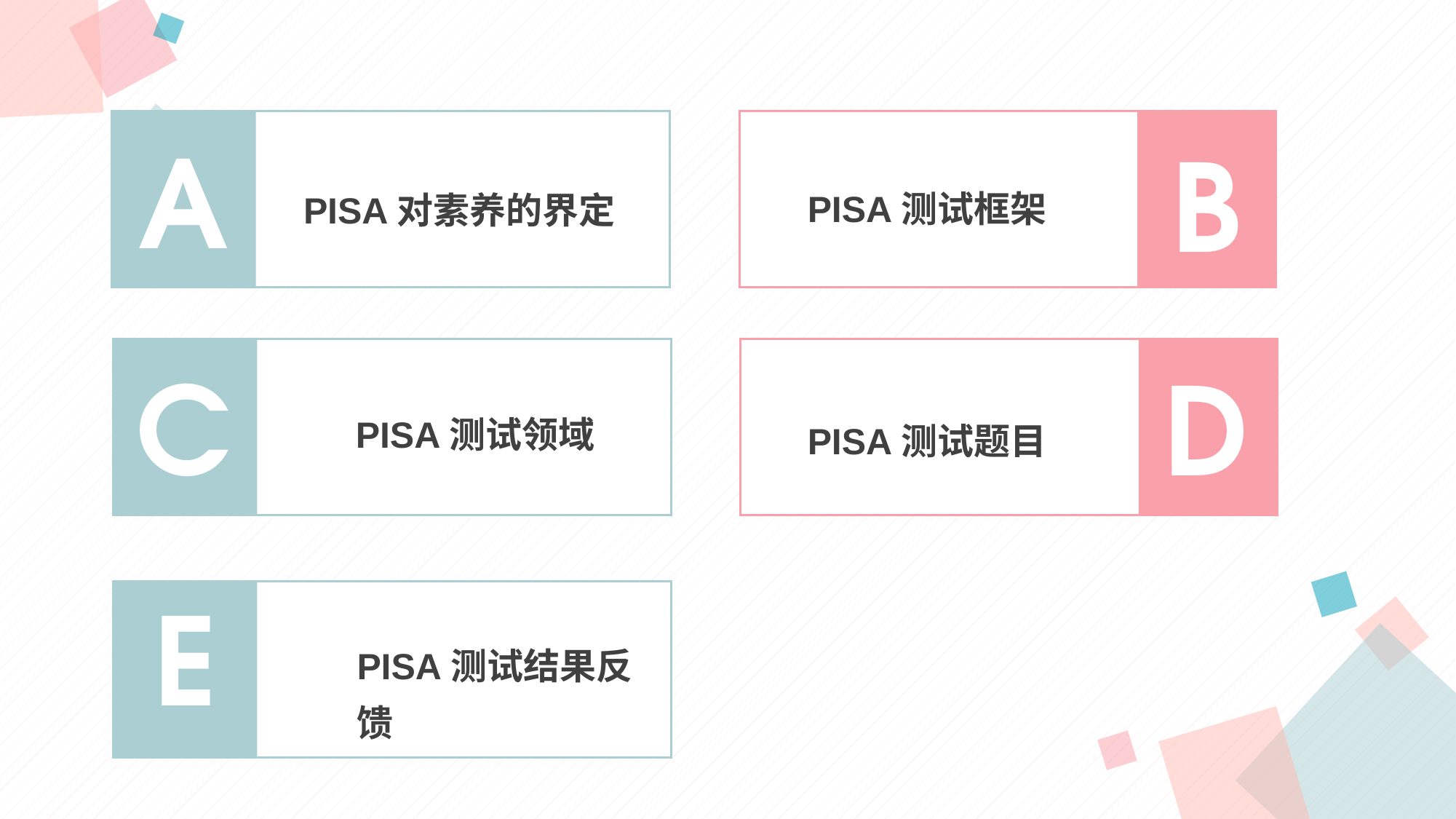

A
B
PISA测试框架
PISA对素养的界定

C
D
PISA测试领域
PISA测试题目
E

PISA测试结果反馈